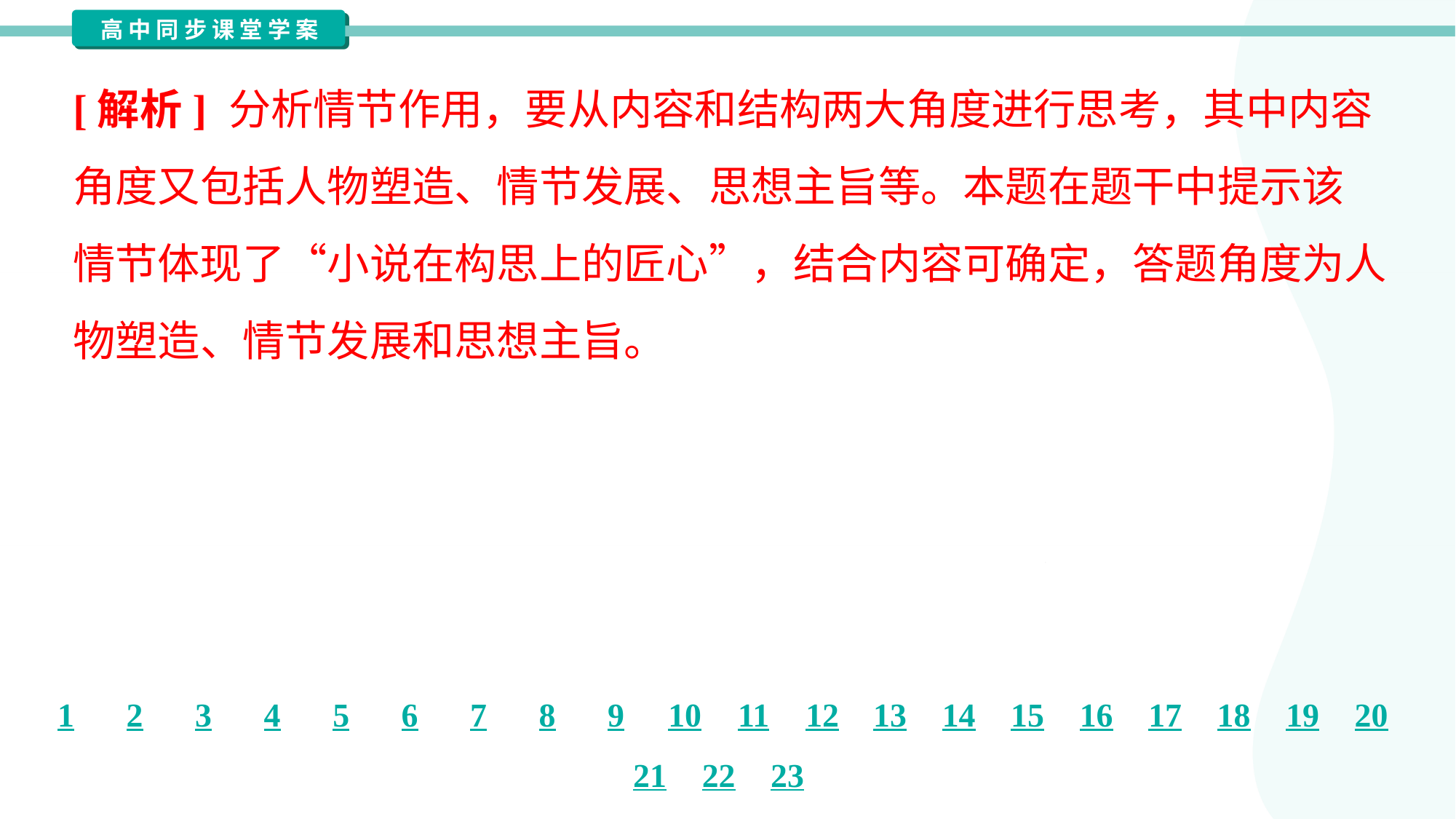

[解析] 分析情节作用，要从内容和结构两大角度进行思考，其中内容
角度又包括人物塑造、情节发展、思想主旨等。本题在题干中提示该
情节体现了“小说在构思上的匠心”，结合内容可确定，答题角度为人
物塑造、情节发展和思想主旨。